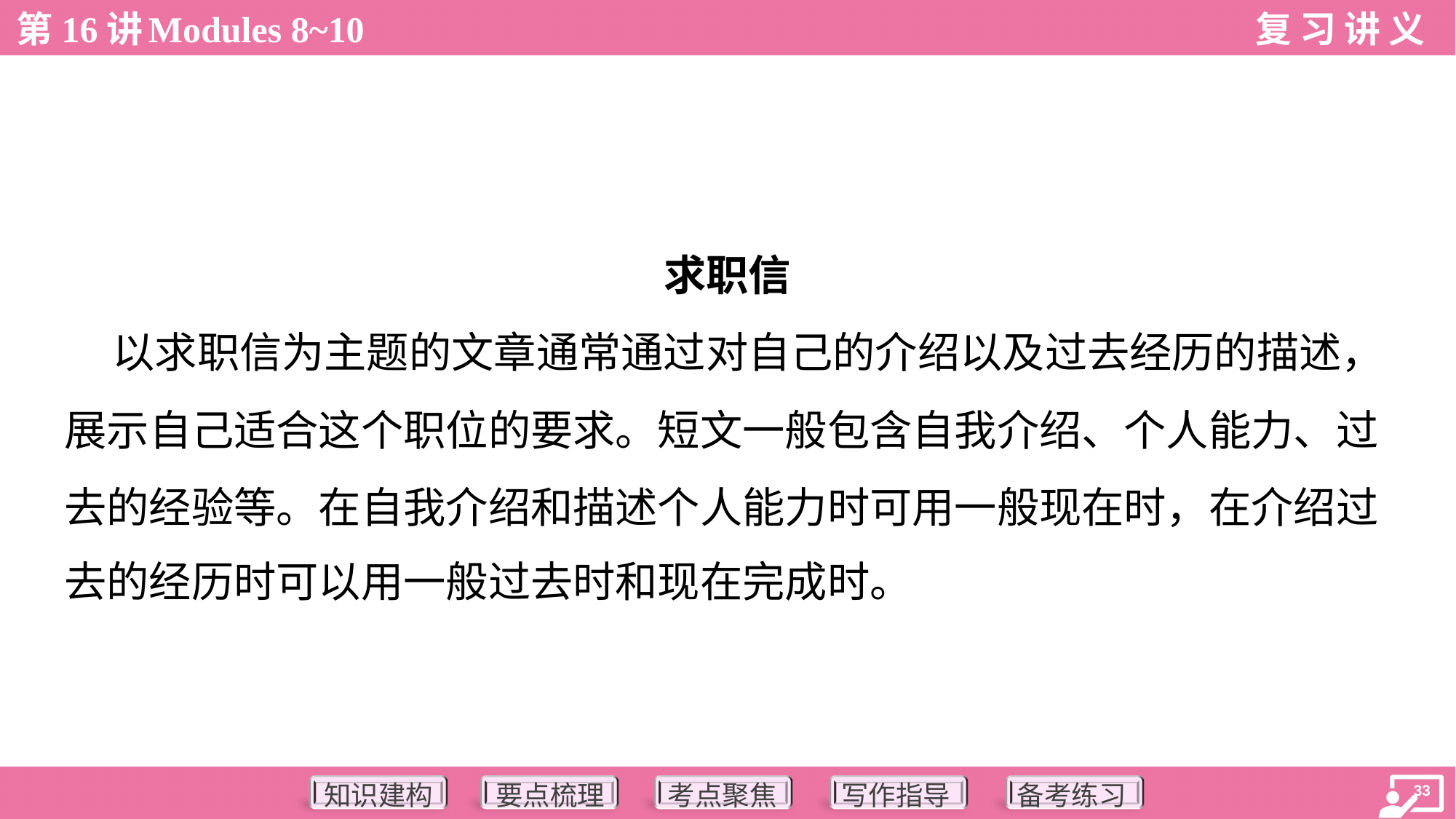

求职信
    以求职信为主题的文章通常通过对自己的介绍以及过去经历的描述，
展示自己适合这个职位的要求。短文一般包含自我介绍、个人能力、过
去的经验等。在自我介绍和描述个人能力时可用一般现在时，在介绍过
去的经历时可以用一般过去时和现在完成时。